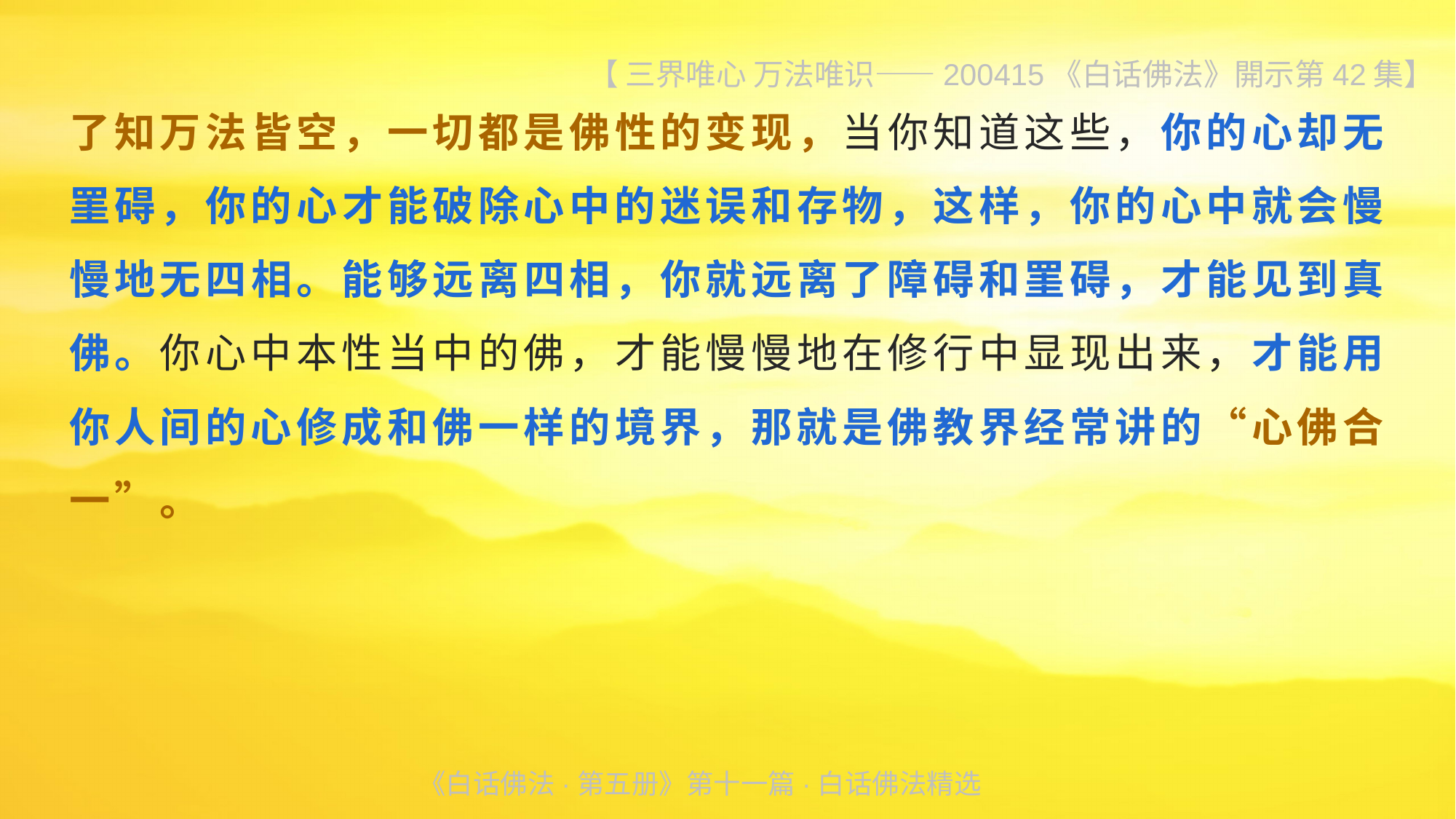

【 三界唯心 万法唯识——200415《白话佛法》開示第42集】
了知万法皆空，一切都是佛性的变现，当你知道这些，你的心却无罣碍，你的心才能破除心中的迷误和存物，这样，你的心中就会慢慢地无四相。能够远离四相，你就远离了障碍和罣碍，才能见到真佛。你心中本性当中的佛，才能慢慢地在修行中显现出来，才能用你人间的心修成和佛一样的境界，那就是佛教界经常讲的“心佛合一”。

《白话佛法·第五册》第十一篇·白话佛法精选